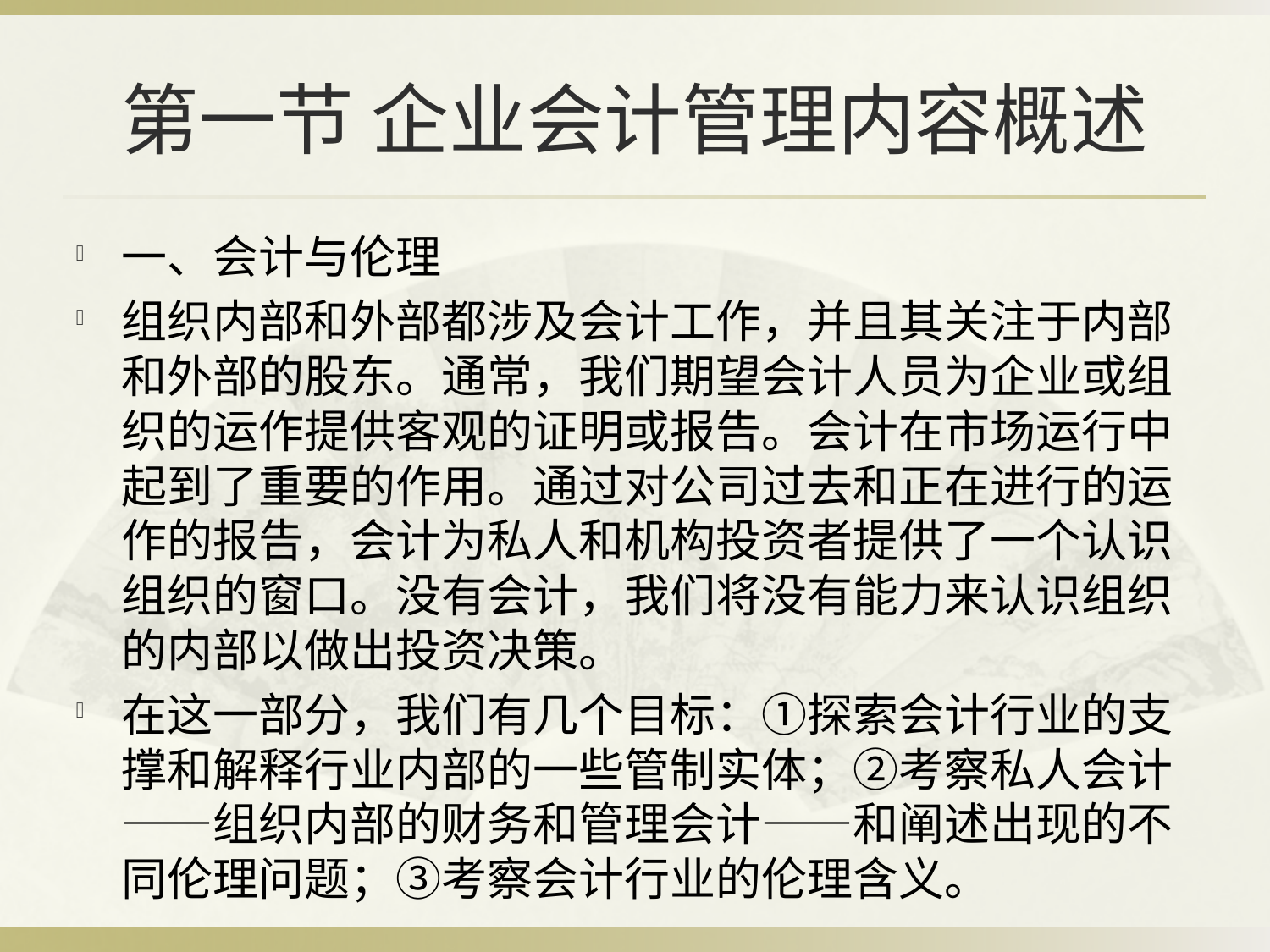

# 第一节 企业会计管理内容概述
一、会计与伦理
组织内部和外部都涉及会计工作，并且其关注于内部和外部的股东。通常，我们期望会计人员为企业或组织的运作提供客观的证明或报告。会计在市场运行中起到了重要的作用。通过对公司过去和正在进行的运作的报告，会计为私人和机构投资者提供了一个认识组织的窗口。没有会计，我们将没有能力来认识组织的内部以做出投资决策。
在这一部分，我们有几个目标：①探索会计行业的支撑和解释行业内部的一些管制实体；②考察私人会计——组织内部的财务和管理会计——和阐述出现的不同伦理问题；③考察会计行业的伦理含义。